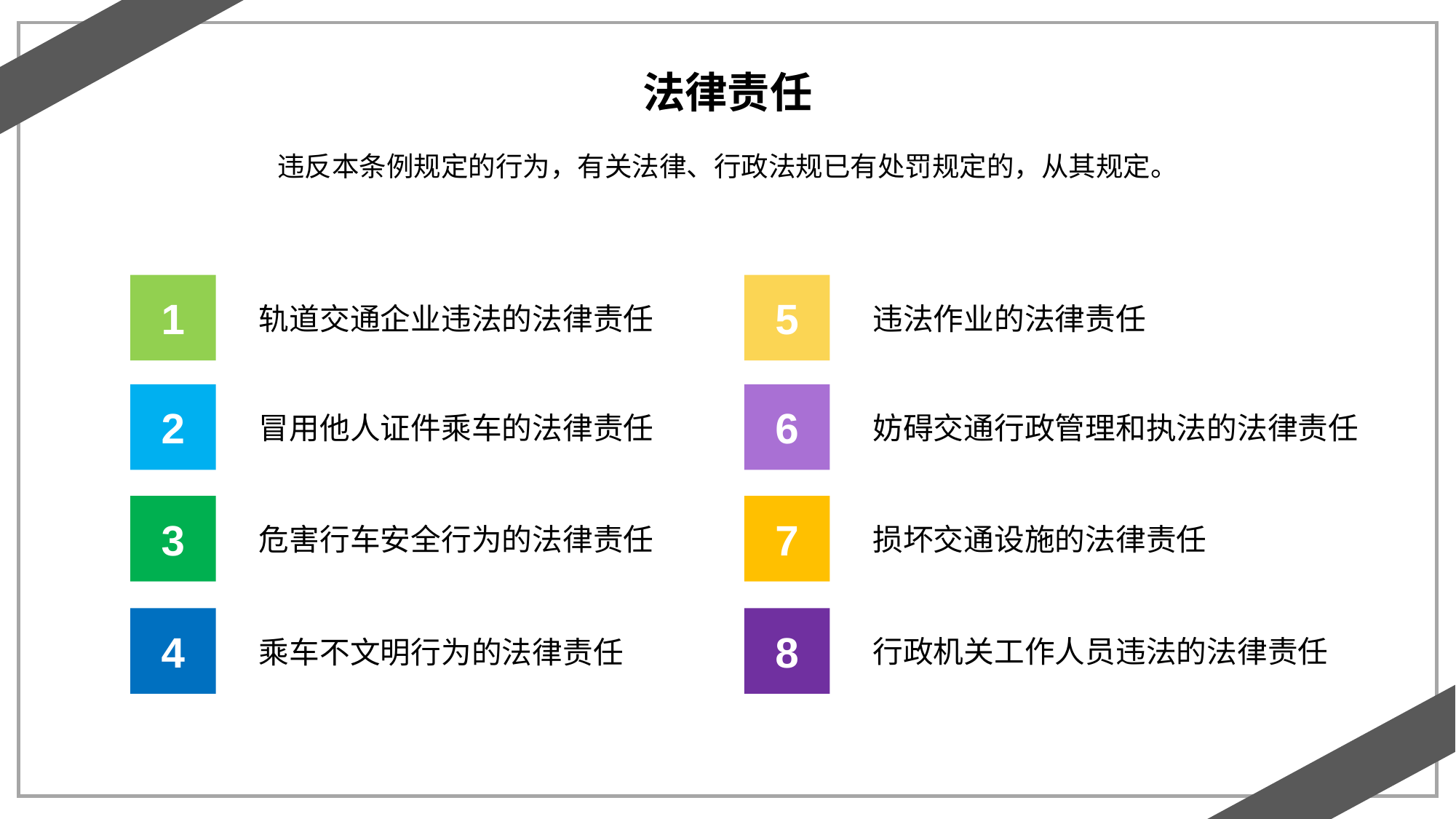

法律责任
违反本条例规定的行为，有关法律、行政法规已有处罚规定的，从其规定。
1
5
轨道交通企业违法的法律责任
违法作业的法律责任
2
6
冒用他人证件乘车的法律责任
妨碍交通行政管理和执法的法律责任
3
7
危害行车安全行为的法律责任
损坏交通设施的法律责任
4
8
行政机关工作人员违法的法律责任
乘车不文明行为的法律责任